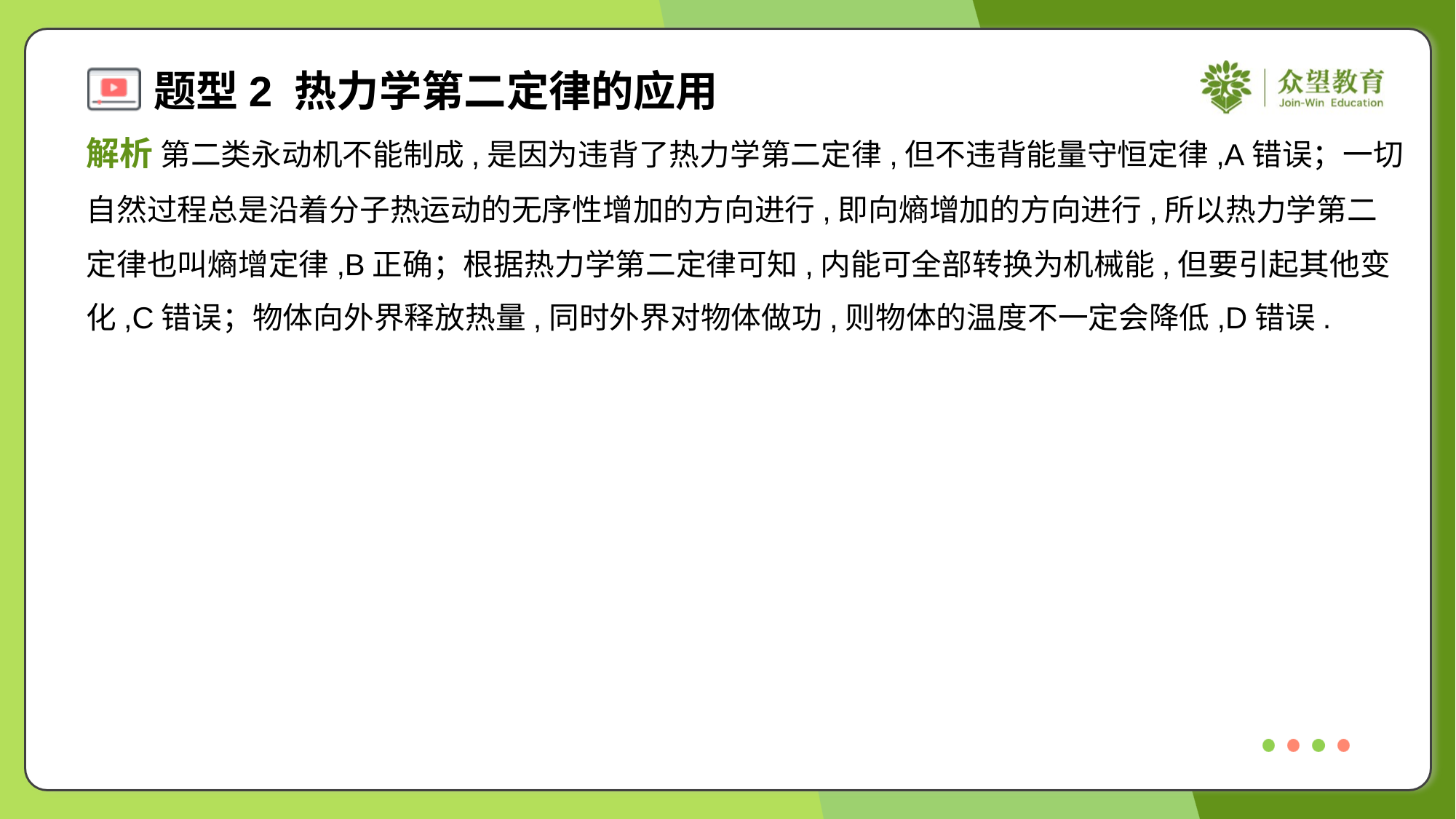

解析 第二类永动机不能制成,是因为违背了热力学第二定律,但不违背能量守恒定律,A错误；一切
自然过程总是沿着分子热运动的无序性增加的方向进行,即向熵增加的方向进行,所以热力学第二
定律也叫熵增定律,B正确；根据热力学第二定律可知,内能可全部转换为机械能,但要引起其他变
化,C错误；物体向外界释放热量,同时外界对物体做功,则物体的温度不一定会降低,D错误.